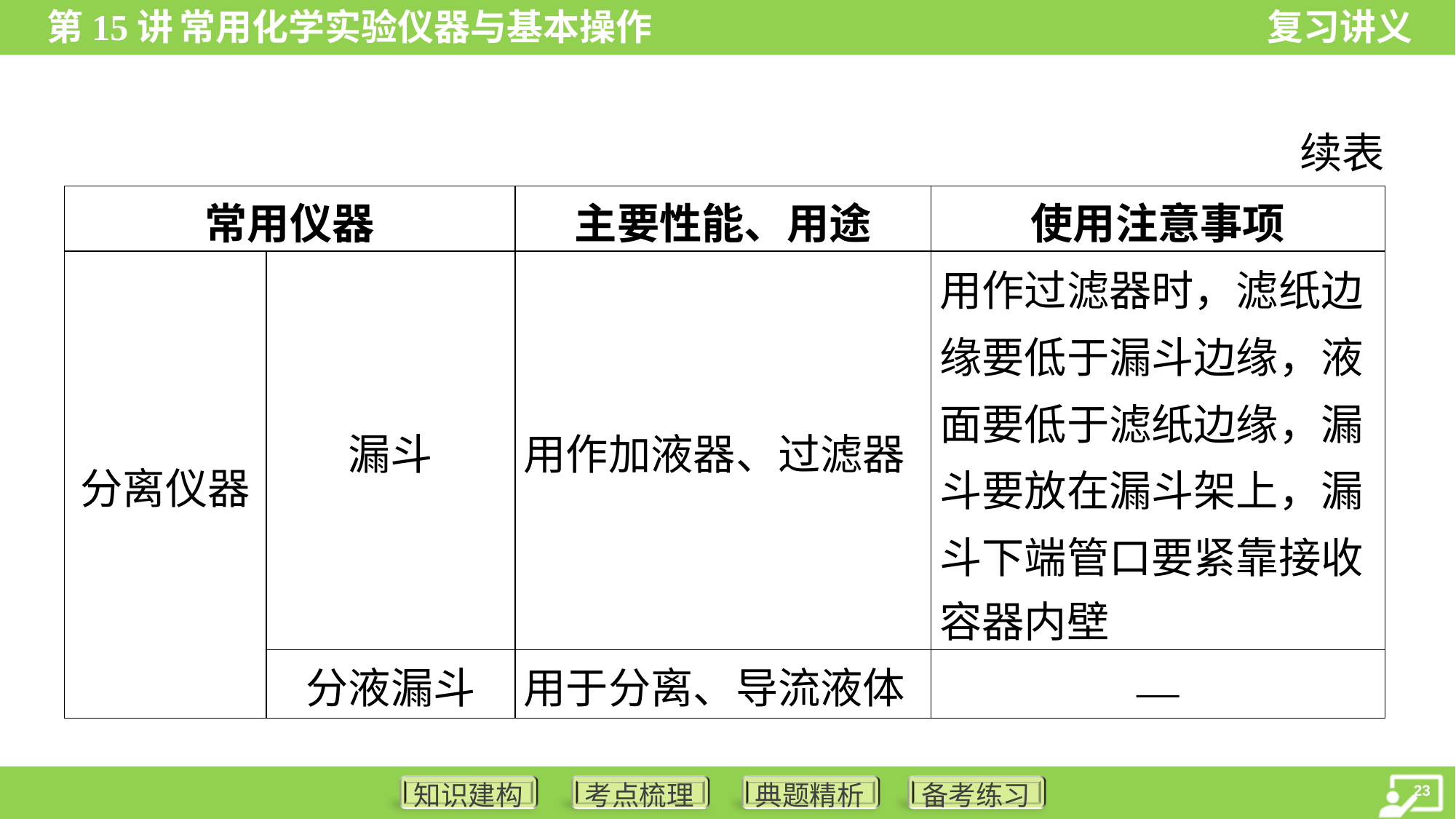

续表
| 常用仪器 |  | 主要性能、用途 | 使用注意事项 |
| --- | --- | --- | --- |
| 分离仪器 | 漏斗 | 用作加液器、过滤器 | 用作过滤器时，滤纸边 缘要低于漏斗边缘，液 面要低于滤纸边缘，漏 斗要放在漏斗架上，漏 斗下端管口要紧靠接收 容器内壁 |
|  | 分液漏斗 | 用于分离、导流液体 | — |